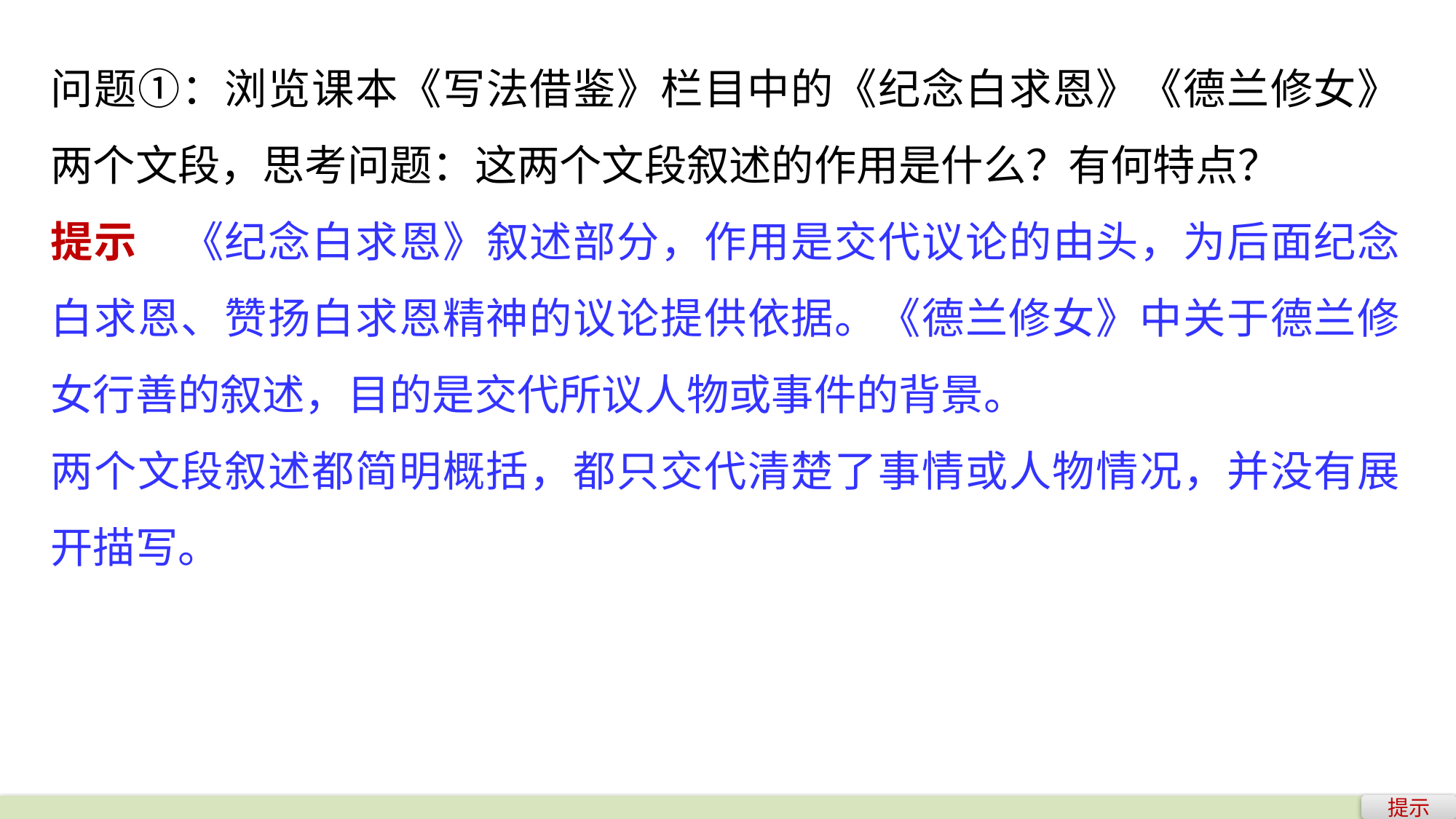

问题①：浏览课本《写法借鉴》栏目中的《纪念白求恩》《德兰修女》两个文段，思考问题：这两个文段叙述的作用是什么？有何特点？
提示　《纪念白求恩》叙述部分，作用是交代议论的由头，为后面纪念白求恩、赞扬白求恩精神的议论提供依据。《德兰修女》中关于德兰修女行善的叙述，目的是交代所议人物或事件的背景。
两个文段叙述都简明概括，都只交代清楚了事情或人物情况，并没有展开描写。
提示